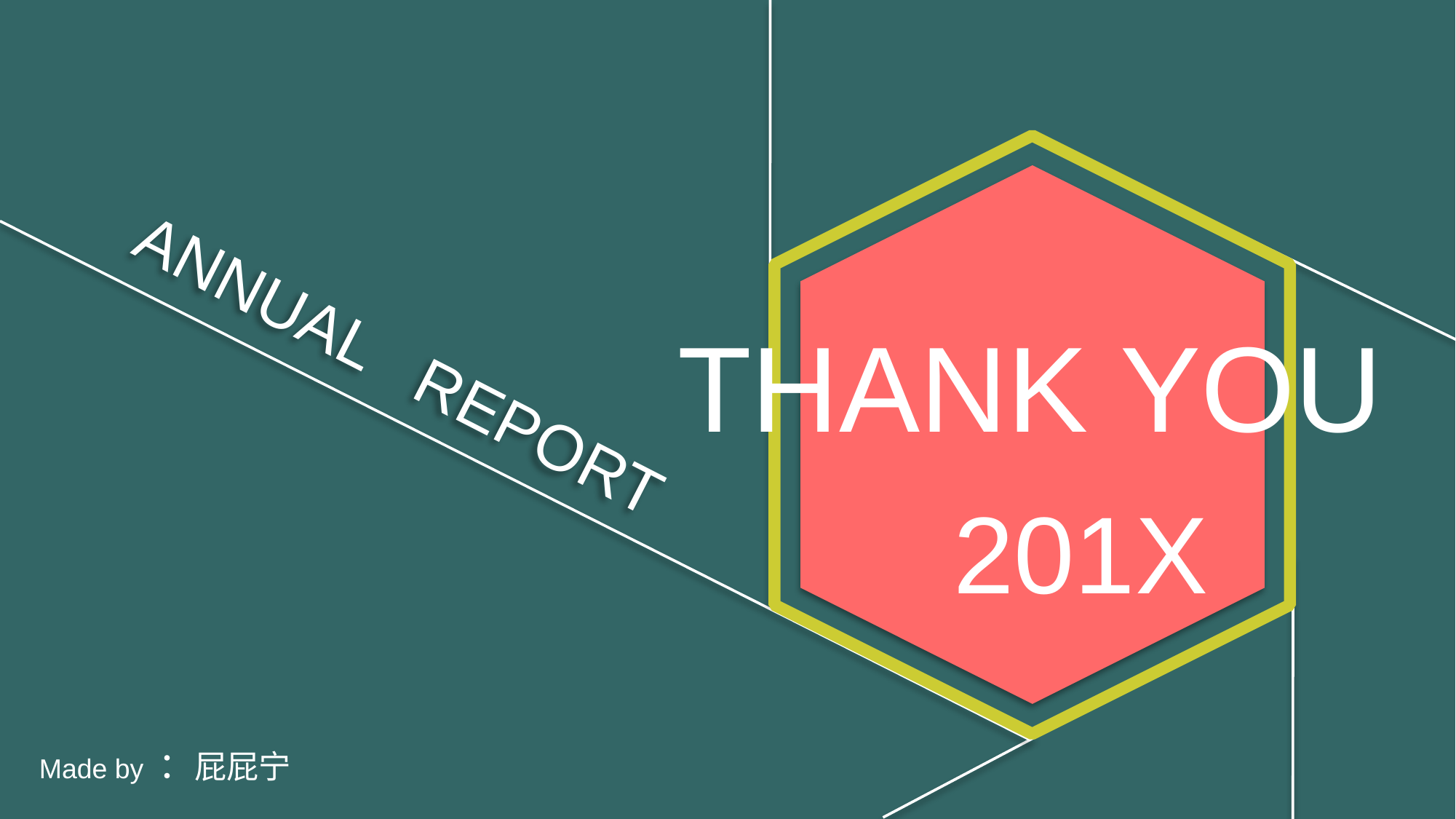

THANK YOU
ANNUAL   REPORT
201X

Made by ：屁屁宁